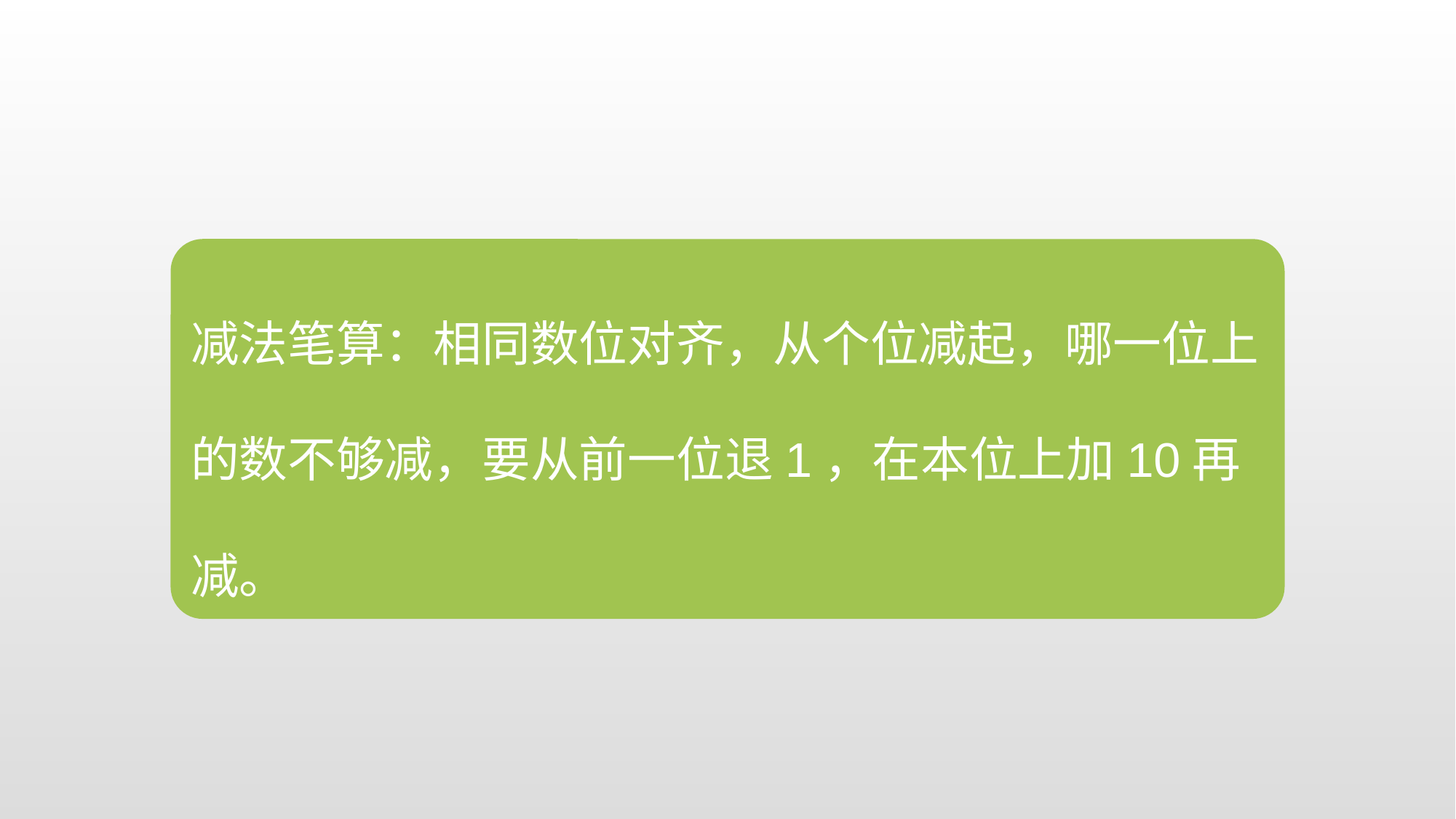

减法笔算：相同数位对齐，从个位减起，哪一位上的数不够减，要从前一位退1，在本位上加10再减。